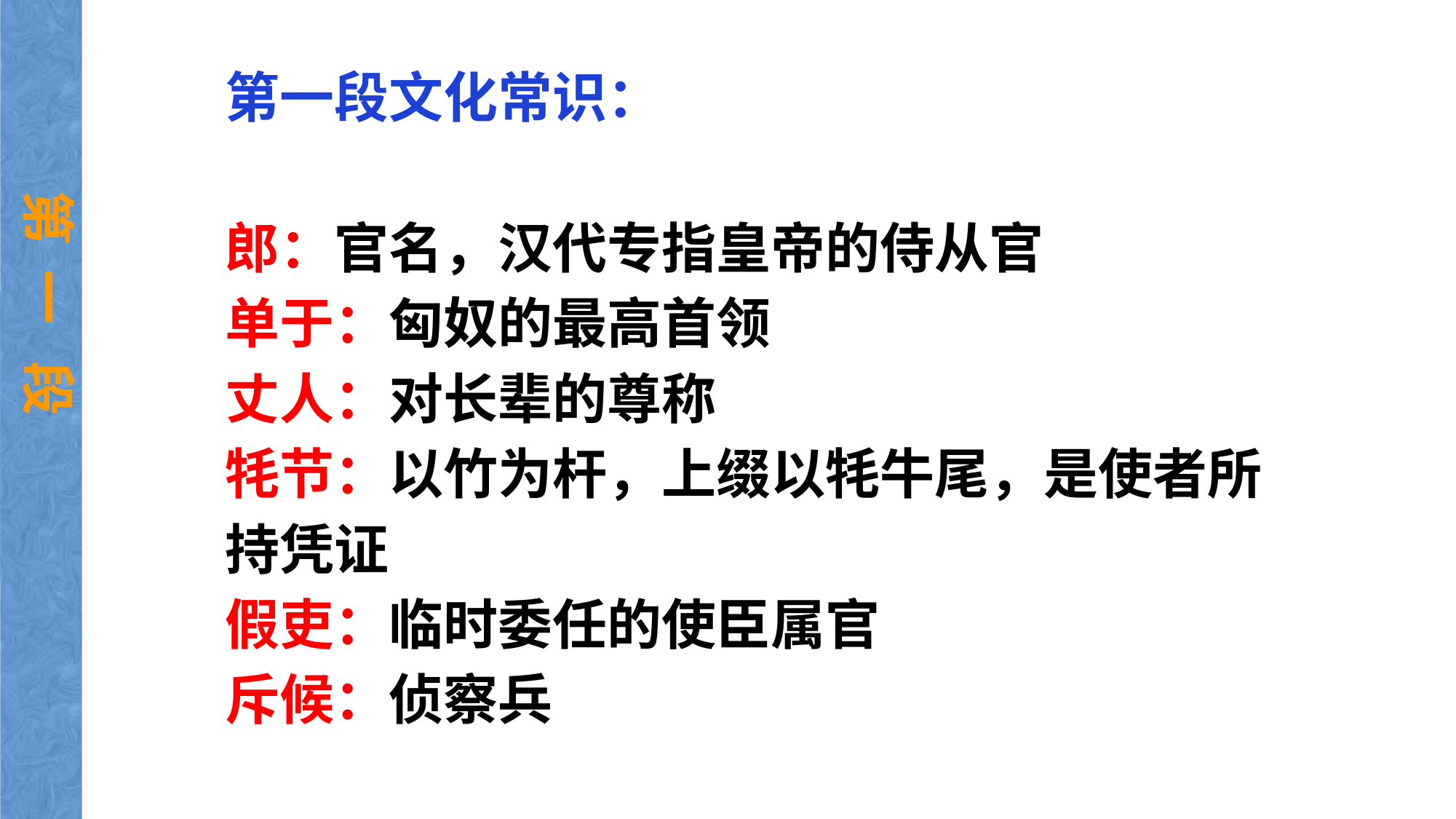

第一段文化常识：

郎：官名，汉代专指皇帝的侍从官
单于：匈奴的最高首领
丈人：对长辈的尊称
牦节：以竹为杆，上缀以牦牛尾，是使者所持凭证
假吏：临时委任的使臣属官
斥候：侦察兵

第  一   段